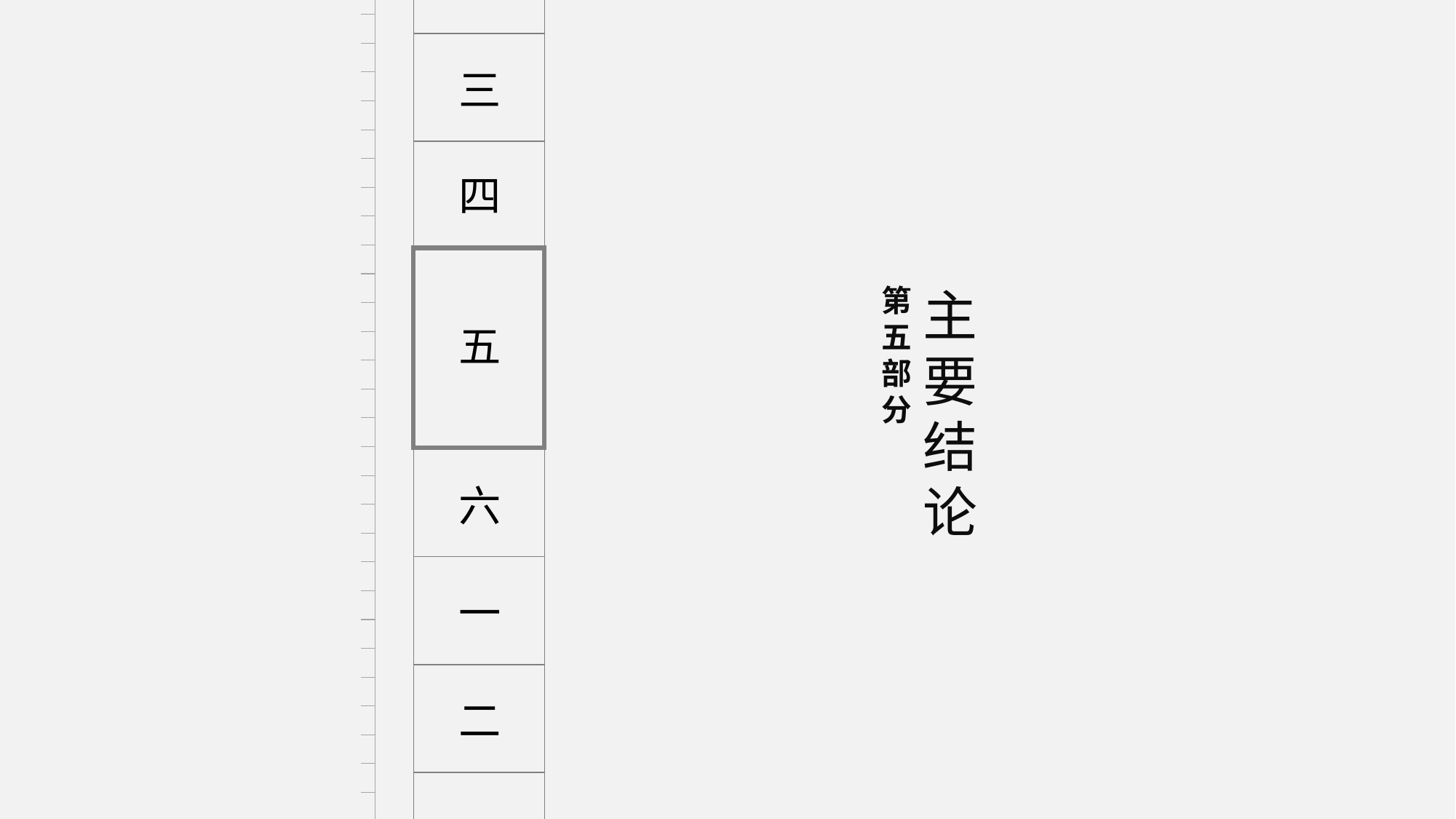

三
四
第五部分
主要结论
五
六
一
二